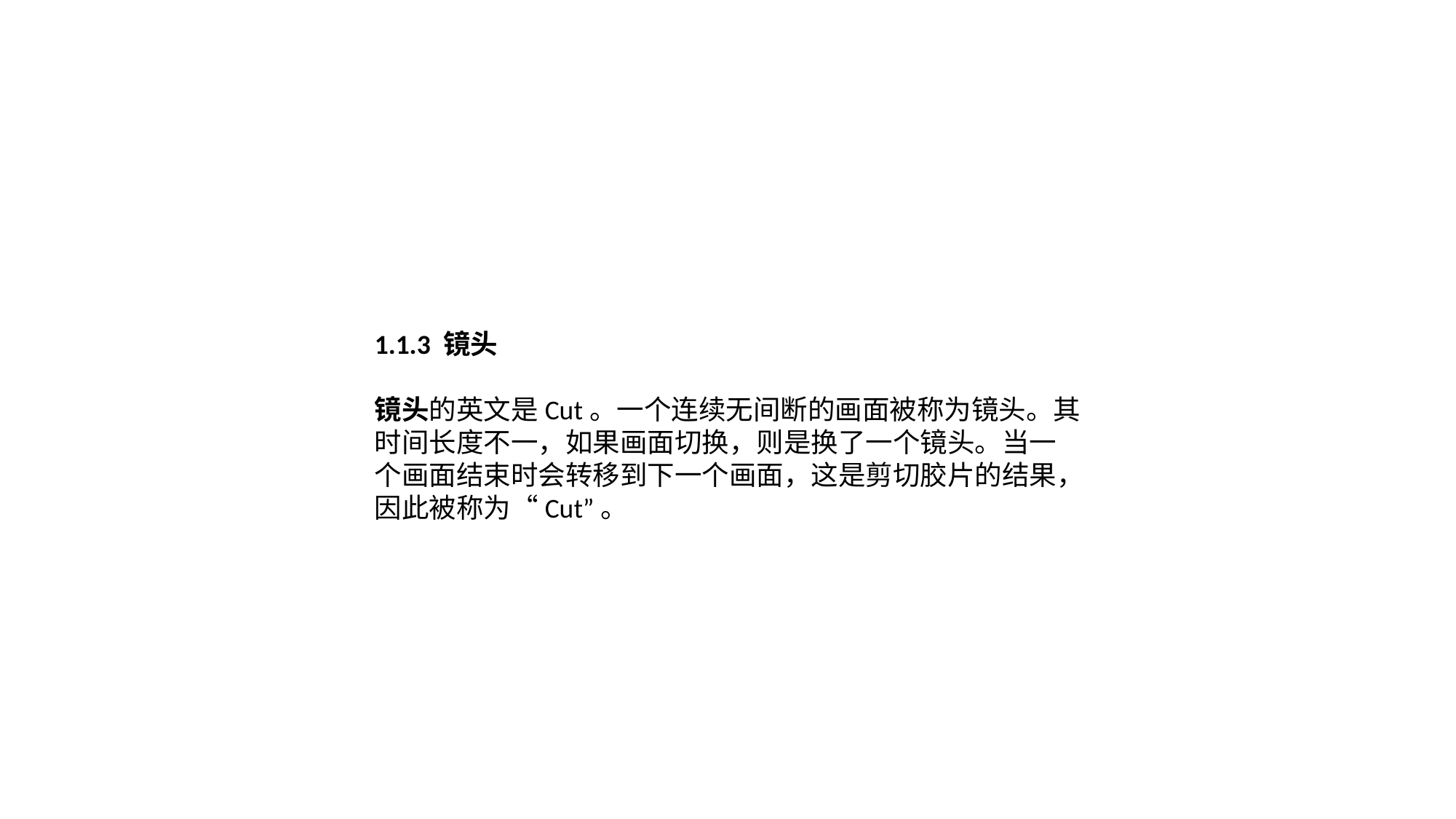

1.1.3 镜头

镜头的英文是Cut。一个连续无间断的画面被称为镜头。其时间长度不一，如果画面切换，则是换了一个镜头。当一个画面结束时会转移到下一个画面，这是剪切胶片的结果，因此被称为“Cut”。